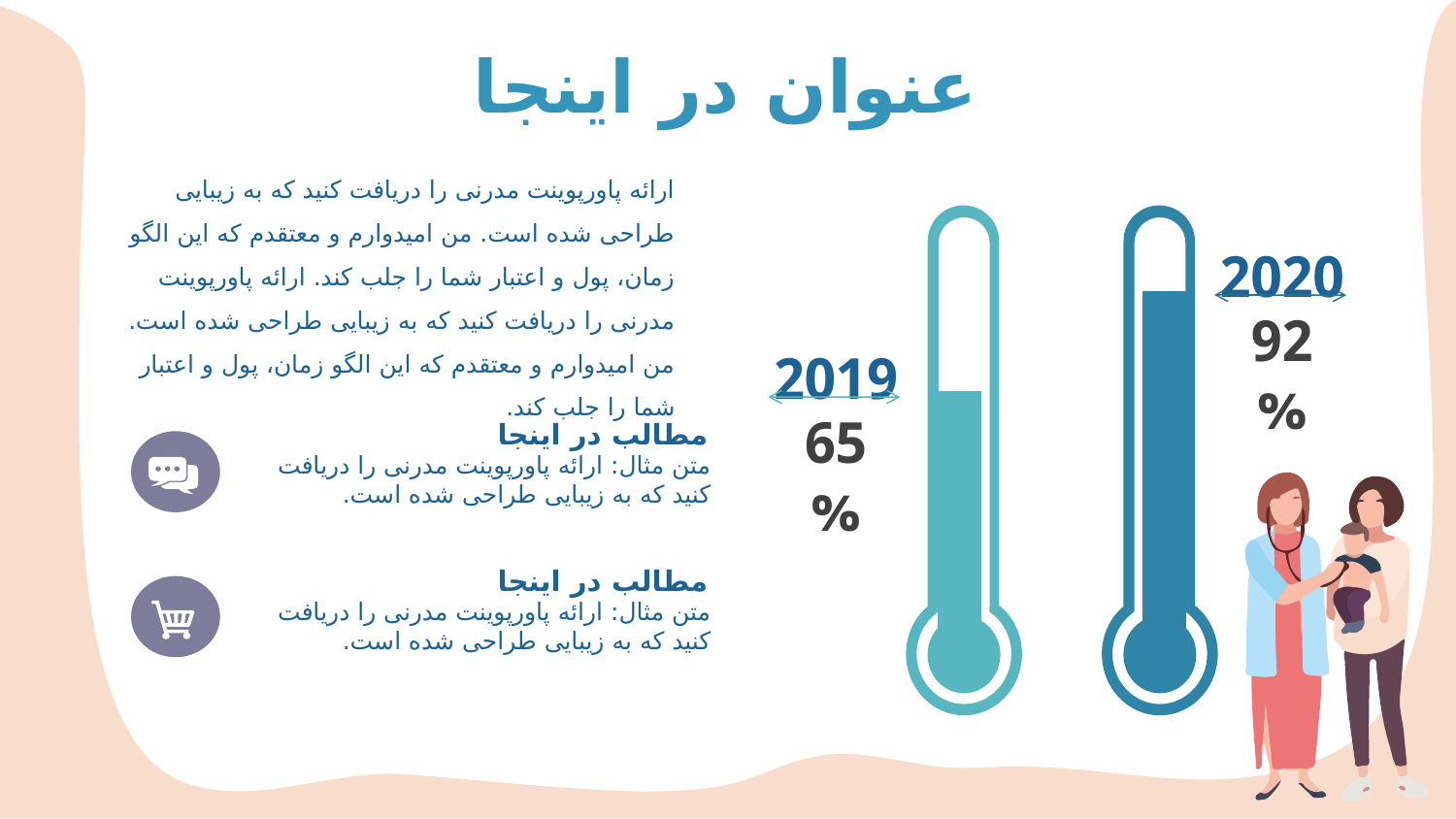

# عنوان در اینجا
ارائه پاورپوینت مدرنی را دریافت کنید که به زیبایی طراحی شده است. من امیدوارم و معتقدم که این الگو زمان، پول و اعتبار شما را جلب کند. ارائه پاورپوینت مدرنی را دریافت کنید که به زیبایی طراحی شده است. من امیدوارم و معتقدم که این الگو زمان، پول و اعتبار شما را جلب کند.

2020

### Chart

| Category |  |
|---|---|
| 항목 1 | 65.0 |
| 항목 2 | 92.0 |
92%
2019
65%
مطالب در اینجا
متن مثال: ارائه پاورپوینت مدرنی را دریافت کنید که به زیبایی طراحی شده است.

مطالب در اینجا
متن مثال: ارائه پاورپوینت مدرنی را دریافت کنید که به زیبایی طراحی شده است.